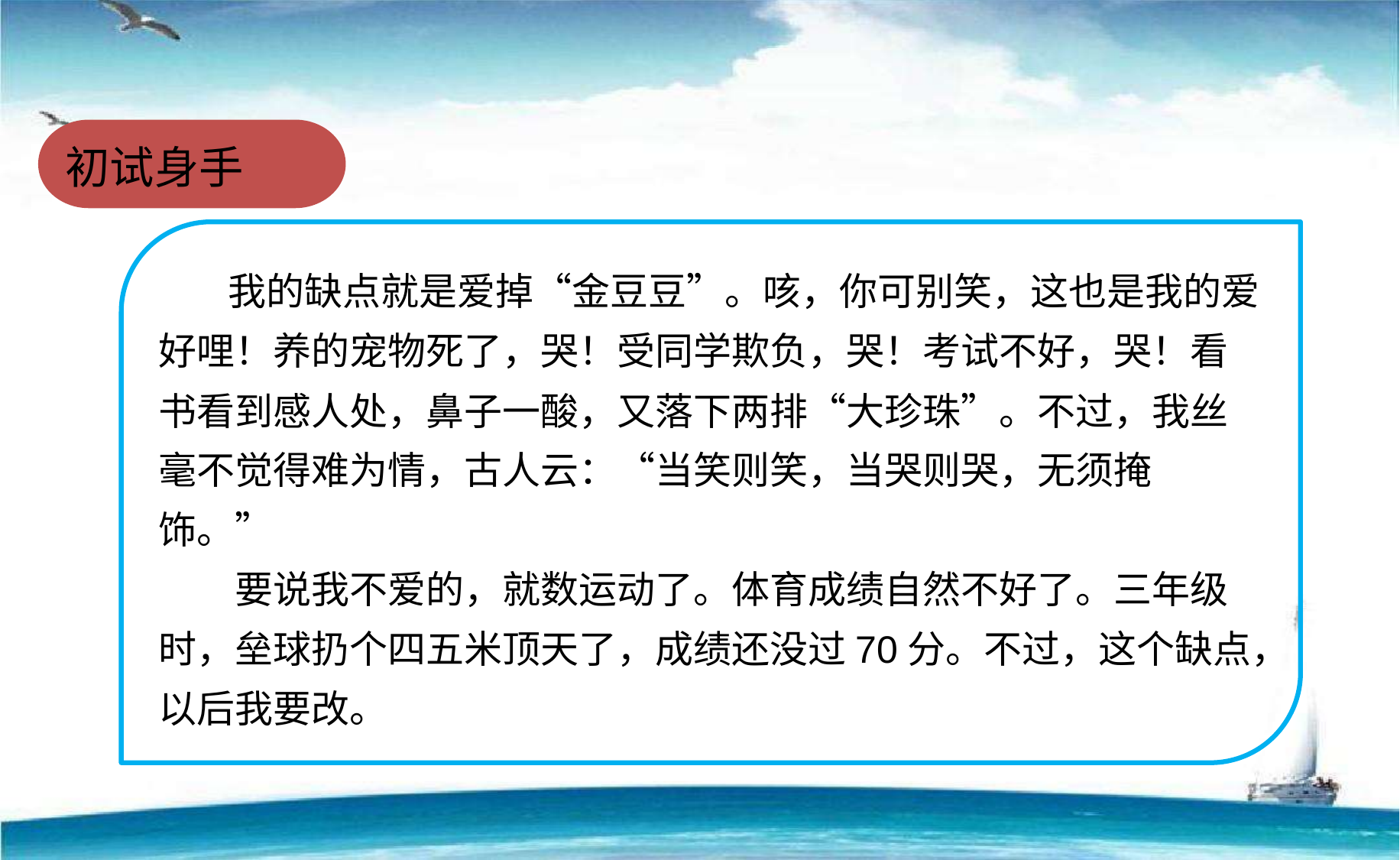

初试身手
       我的缺点就是爱掉“金豆豆”。咳，你可别笑，这也是我的爱好哩！养的宠物死了，哭！受同学欺负，哭！考试不好，哭！看书看到感人处，鼻子一酸，又落下两排“大珍珠”。不过，我丝毫不觉得难为情，古人云：“当笑则笑，当哭则哭，无须掩饰。”
　　要说我不爱的，就数运动了。体育成绩自然不好了。三年级时，垒球扔个四五米顶天了，成绩还没过70分。不过，这个缺点，以后我要改。